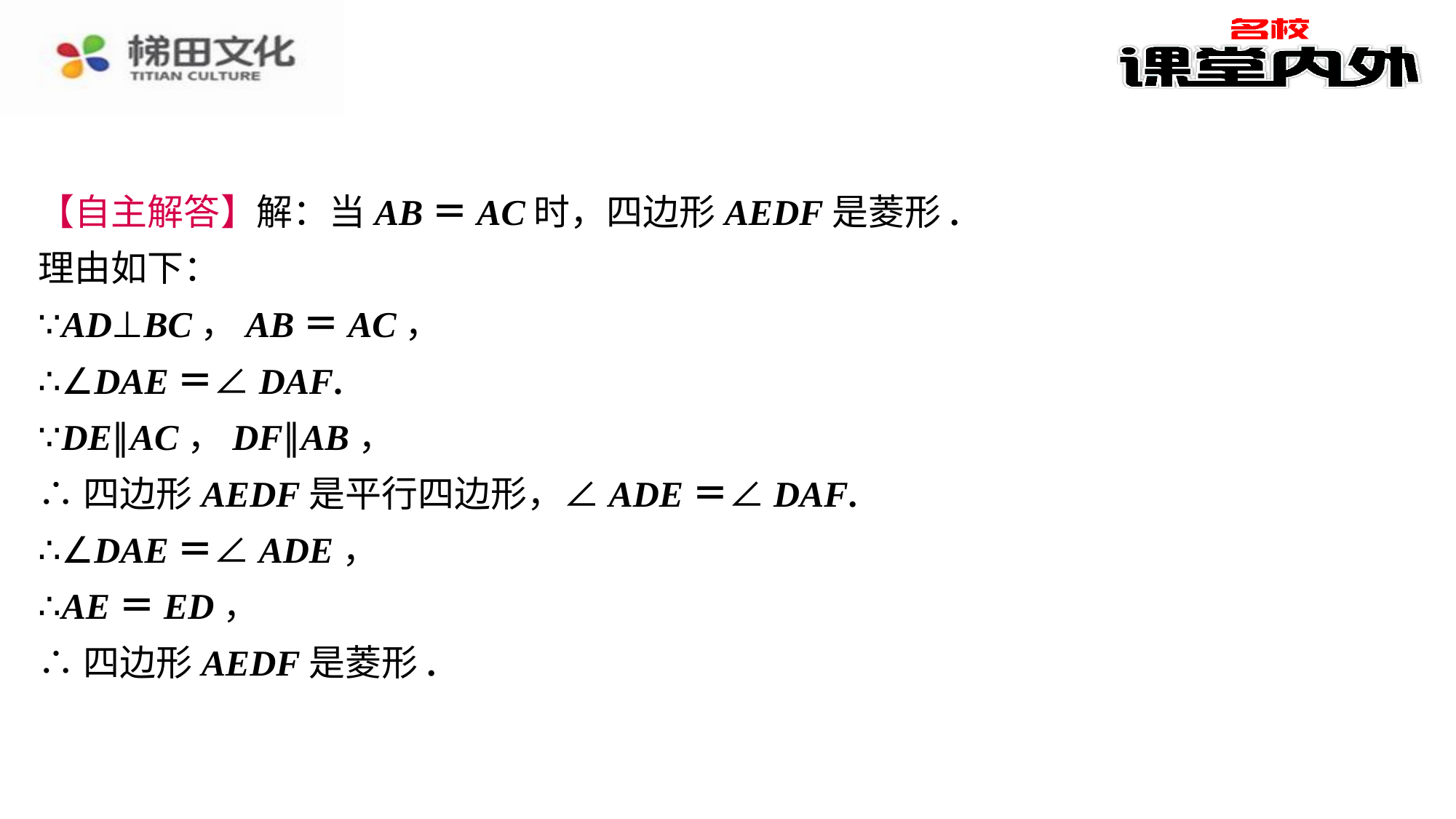

【自主解答】解：当AB＝AC时，四边形AEDF是菱形.
理由如下：
∵AD⊥BC，AB＝AC，
∴∠DAE＝∠DAF.
∵DE∥AC，DF∥AB，
∴四边形AEDF是平行四边形，∠ADE＝∠DAF.
∴∠DAE＝∠ADE，
∴AE＝ED，
∴四边形AEDF是菱形.